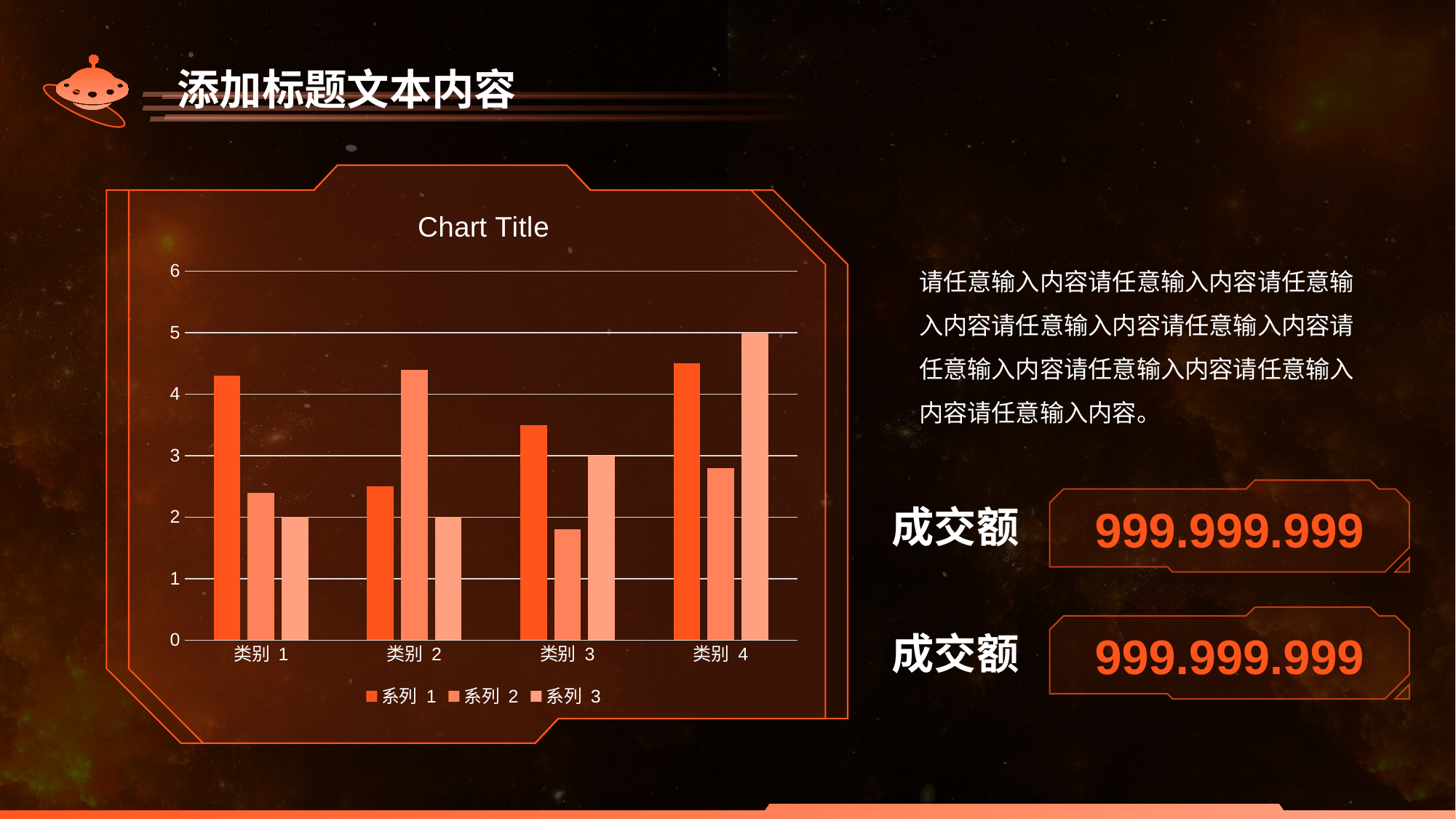

添加标题文本内容

### Chart:

| Category | 系列 1 | 系列 2 | 系列 3 |
|---|---|---|---|
| 类别 1 | 4.3 | 2.4 | 2.0 |
| 类别 2 | 2.5 | 4.4 | 2.0 |
| 类别 3 | 3.5 | 1.8 | 3.0 |
| 类别 4 | 4.5 | 2.8 | 5.0 |
请任意输入内容请任意输入内容请任意输入内容请任意输入内容请任意输入内容请任意输入内容请任意输入内容请任意输入内容请任意输入内容。

999.999.999
成交额

999.999.999
成交额